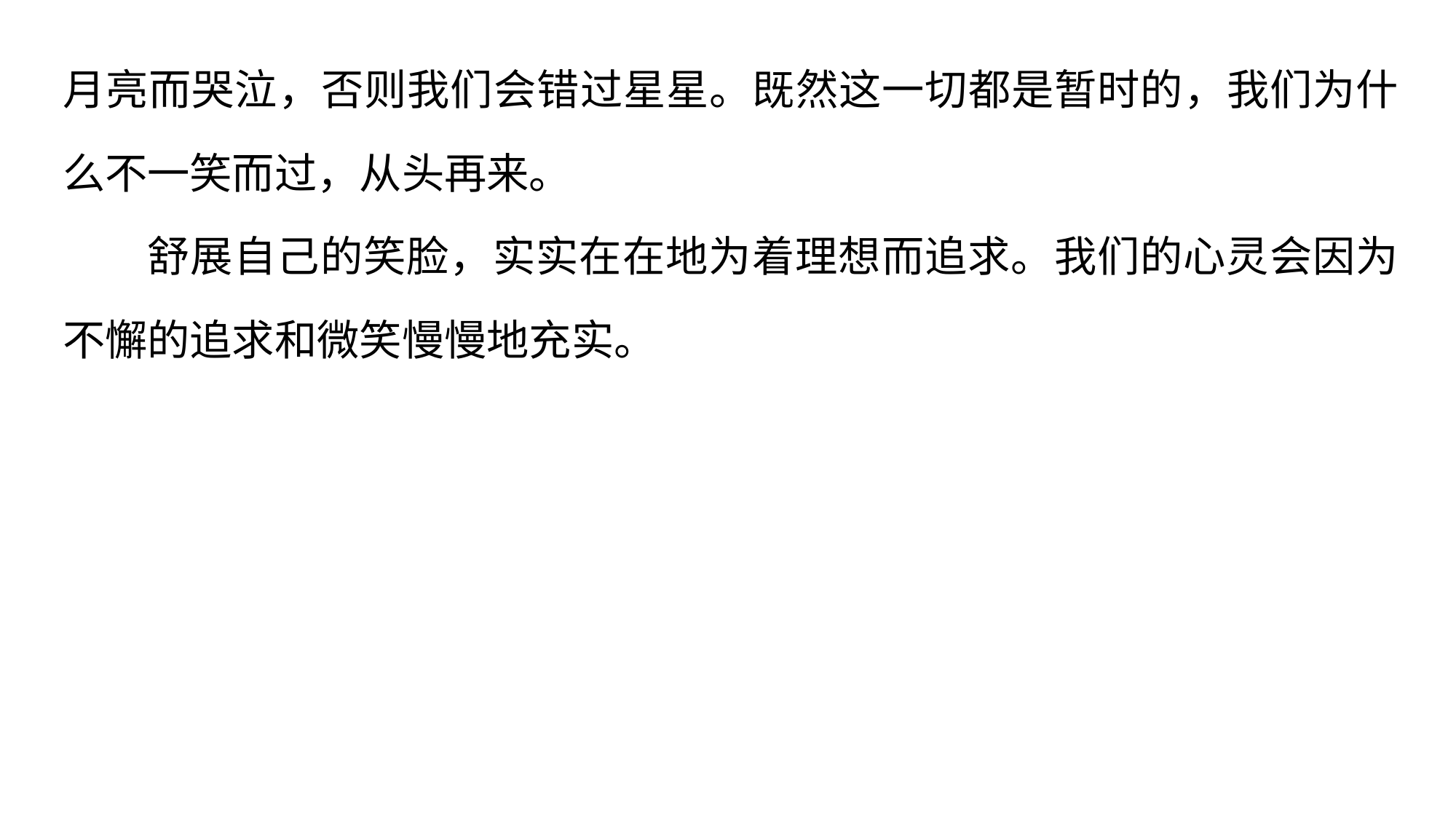

月亮而哭泣，否则我们会错过星星。既然这一切都是暂时的，我们为什么不一笑而过，从头再来。
舒展自己的笑脸，实实在在地为着理想而追求。我们的心灵会因为不懈的追求和微笑慢慢地充实。